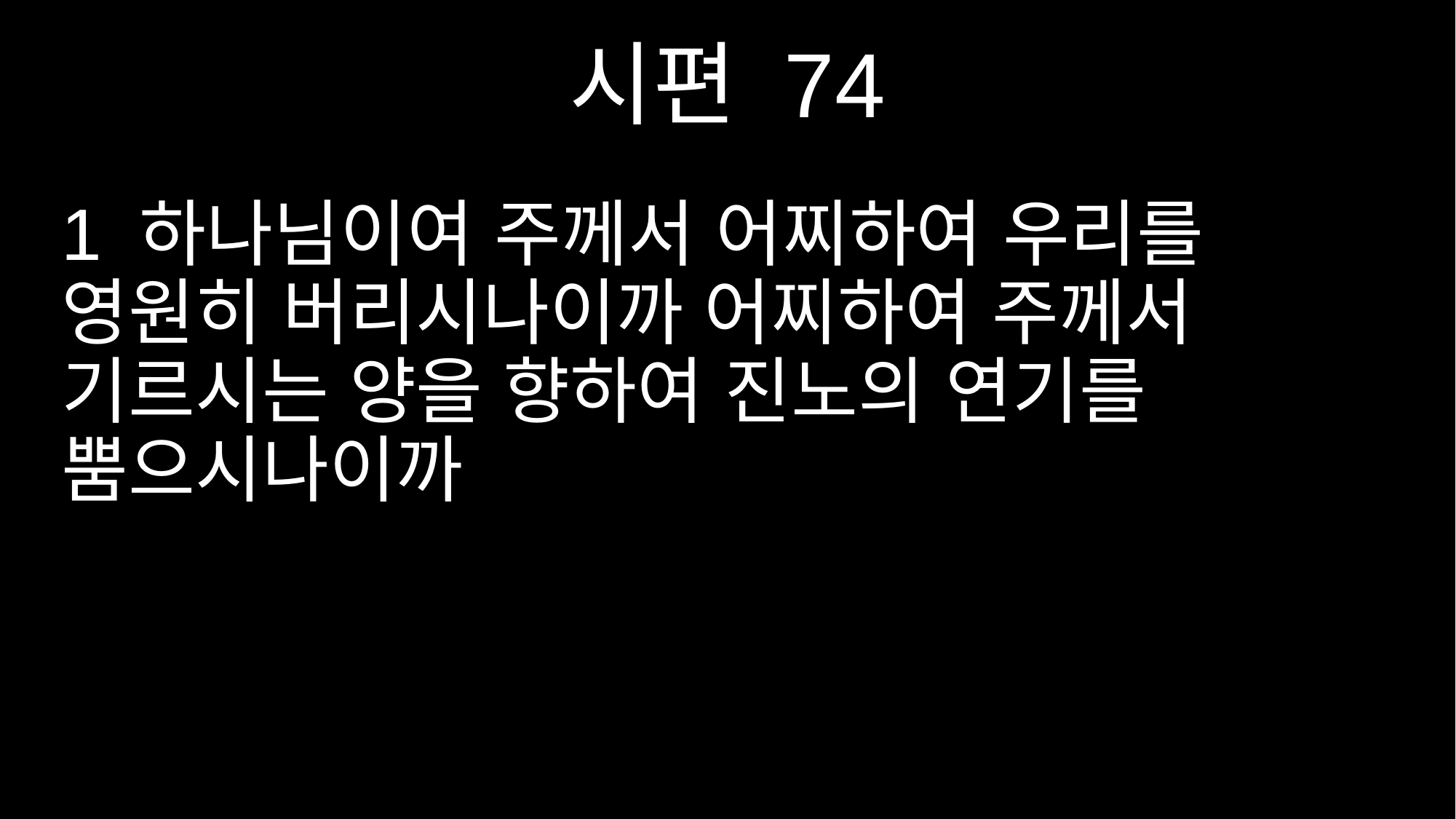

시편 74
1 하나님이여 주께서 어찌하여 우리를 영원히 버리시나이까 어찌하여 주께서 기르시는 양을 향하여 진노의 연기를 뿜으시나이까